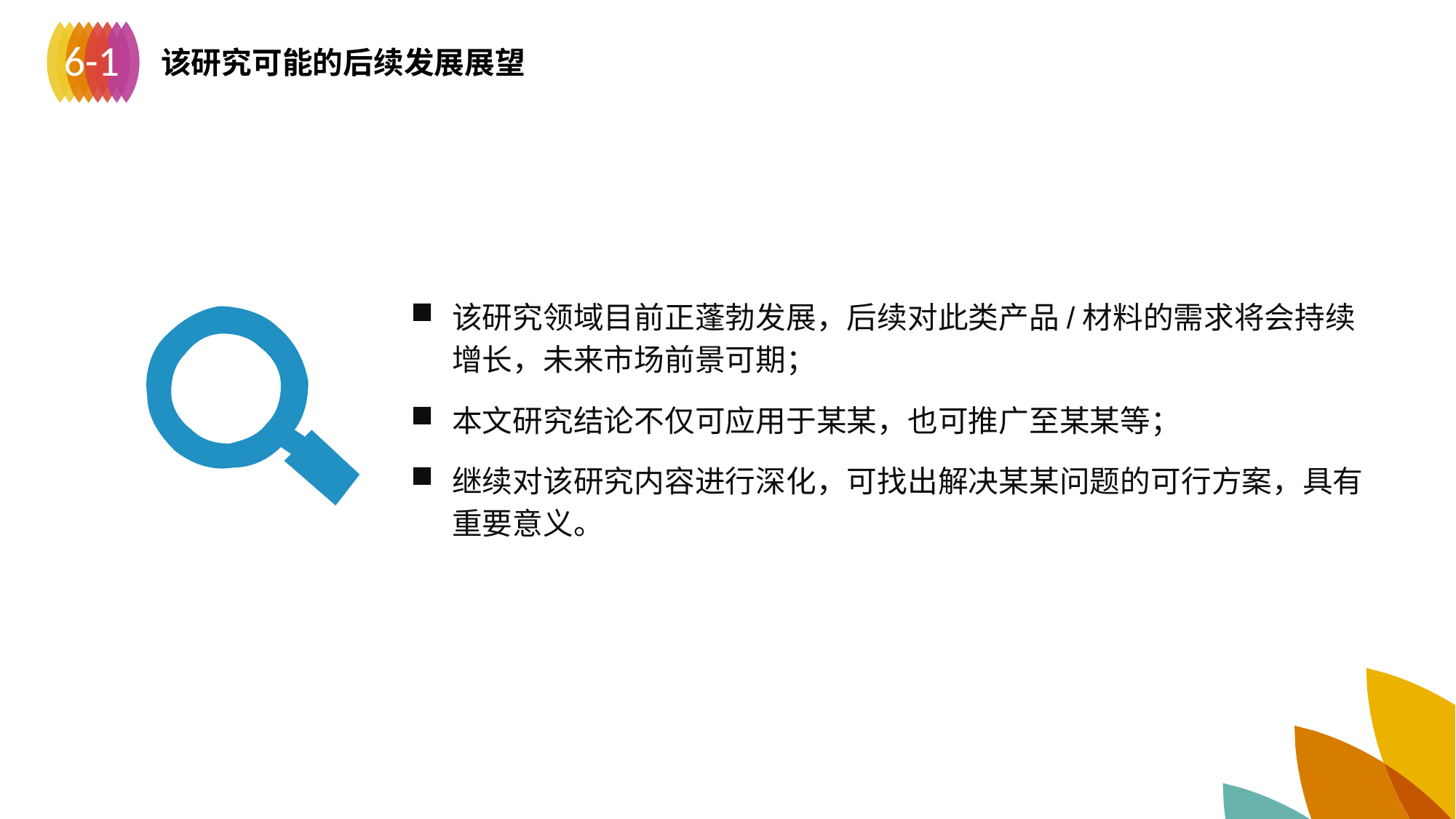

6-1
该研究可能的后续发展展望
该研究领域目前正蓬勃发展，后续对此类产品/材料的需求将会持续增长，未来市场前景可期；
本文研究结论不仅可应用于某某，也可推广至某某等；
继续对该研究内容进行深化，可找出解决某某问题的可行方案，具有重要意义。